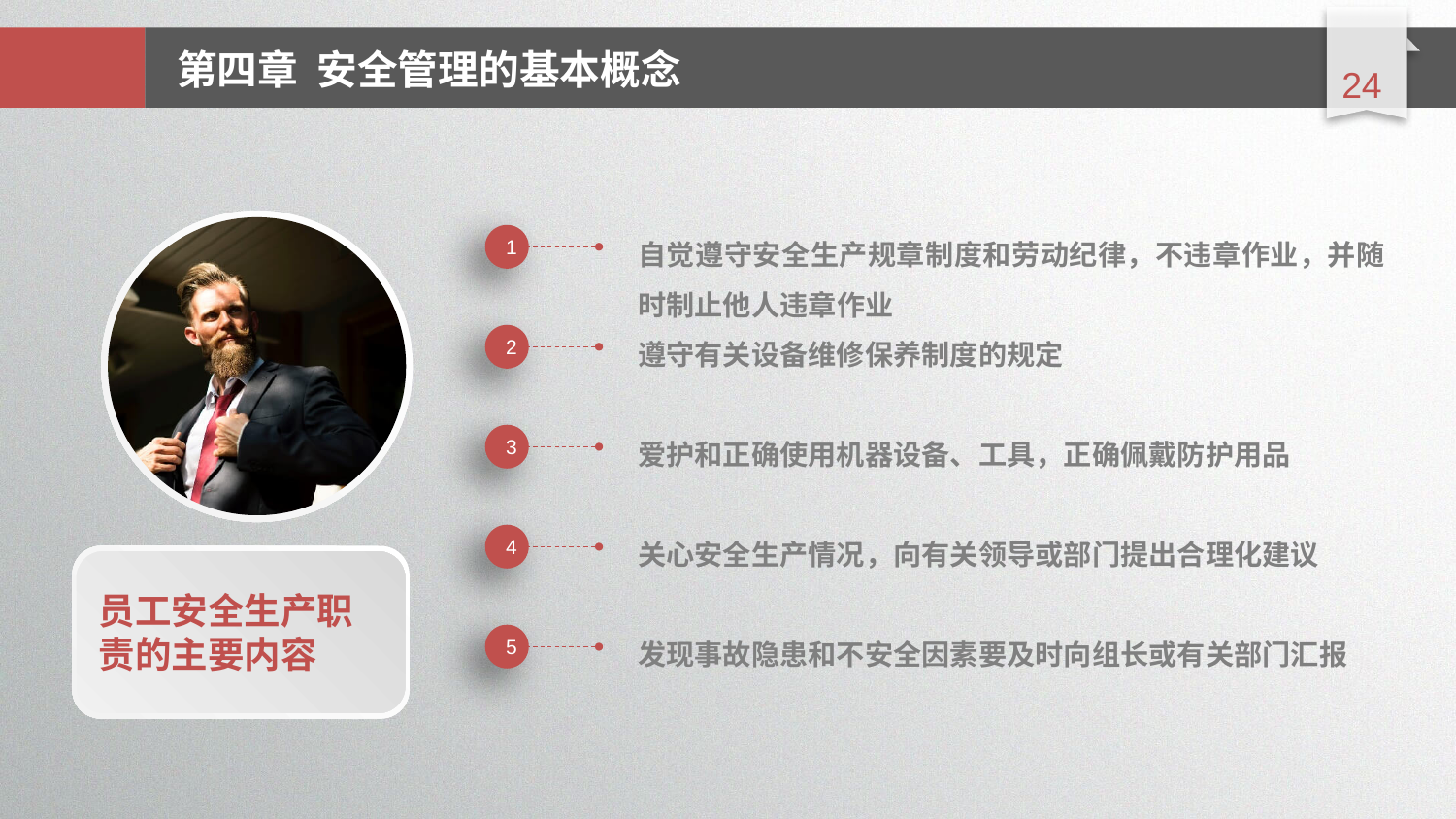

延时符
第四章  安全管理的基本概念

自觉遵守安全生产规章制度和劳动纪律，不违章作业，并随时制止他人违章作业
1
遵守有关设备维修保养制度的规定
2
爱护和正确使用机器设备、工具，正确佩戴防护用品
3
关心安全生产情况，向有关领导或部门提出合理化建议
4

员工安全生产职责的主要内容
发现事故隐患和不安全因素要及时向组长或有关部门汇报
5